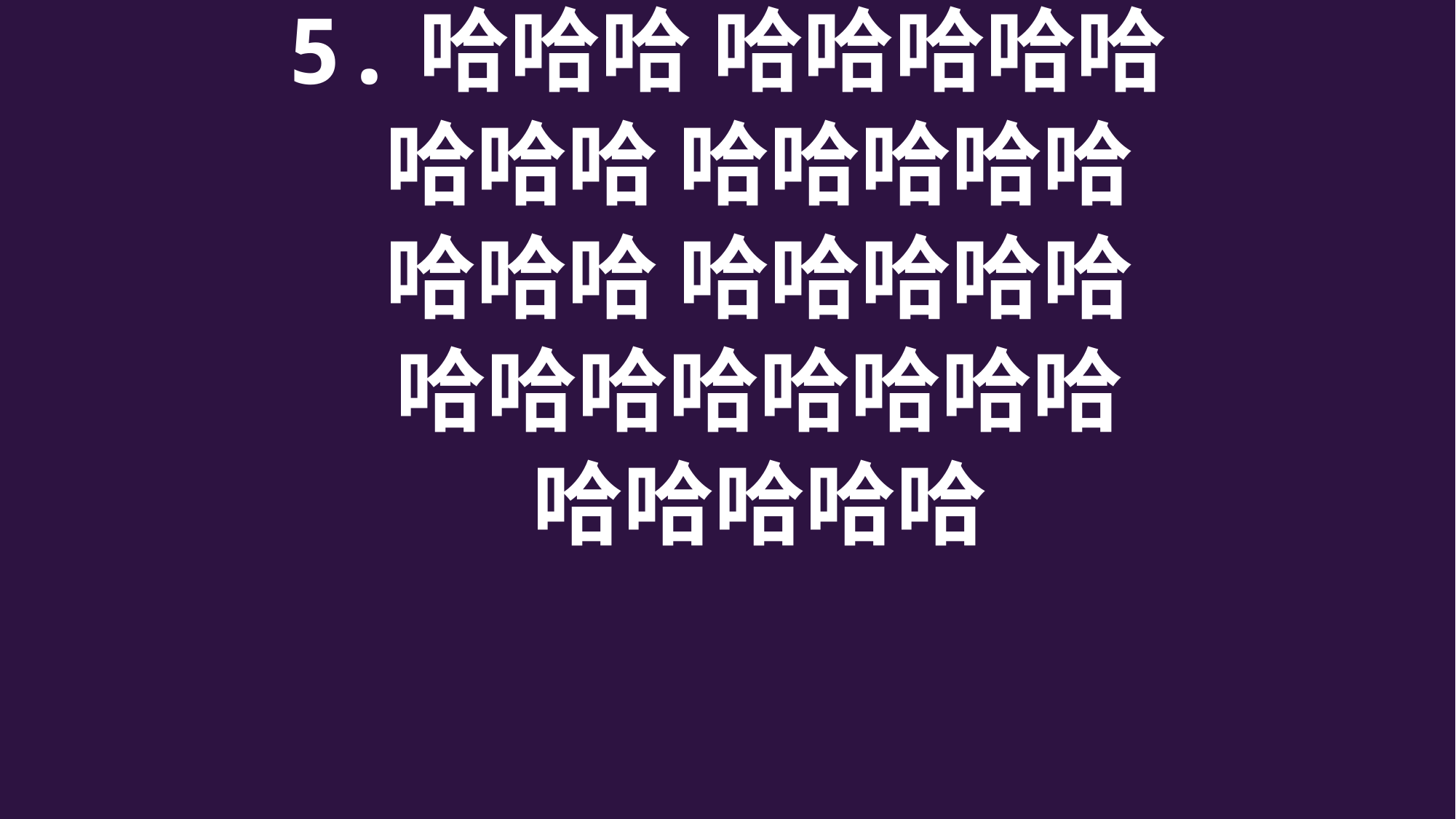

5.哈哈哈 哈哈哈哈哈
  哈哈哈 哈哈哈哈哈
  哈哈哈 哈哈哈哈哈
  哈哈哈哈哈哈哈哈
  哈哈哈哈哈